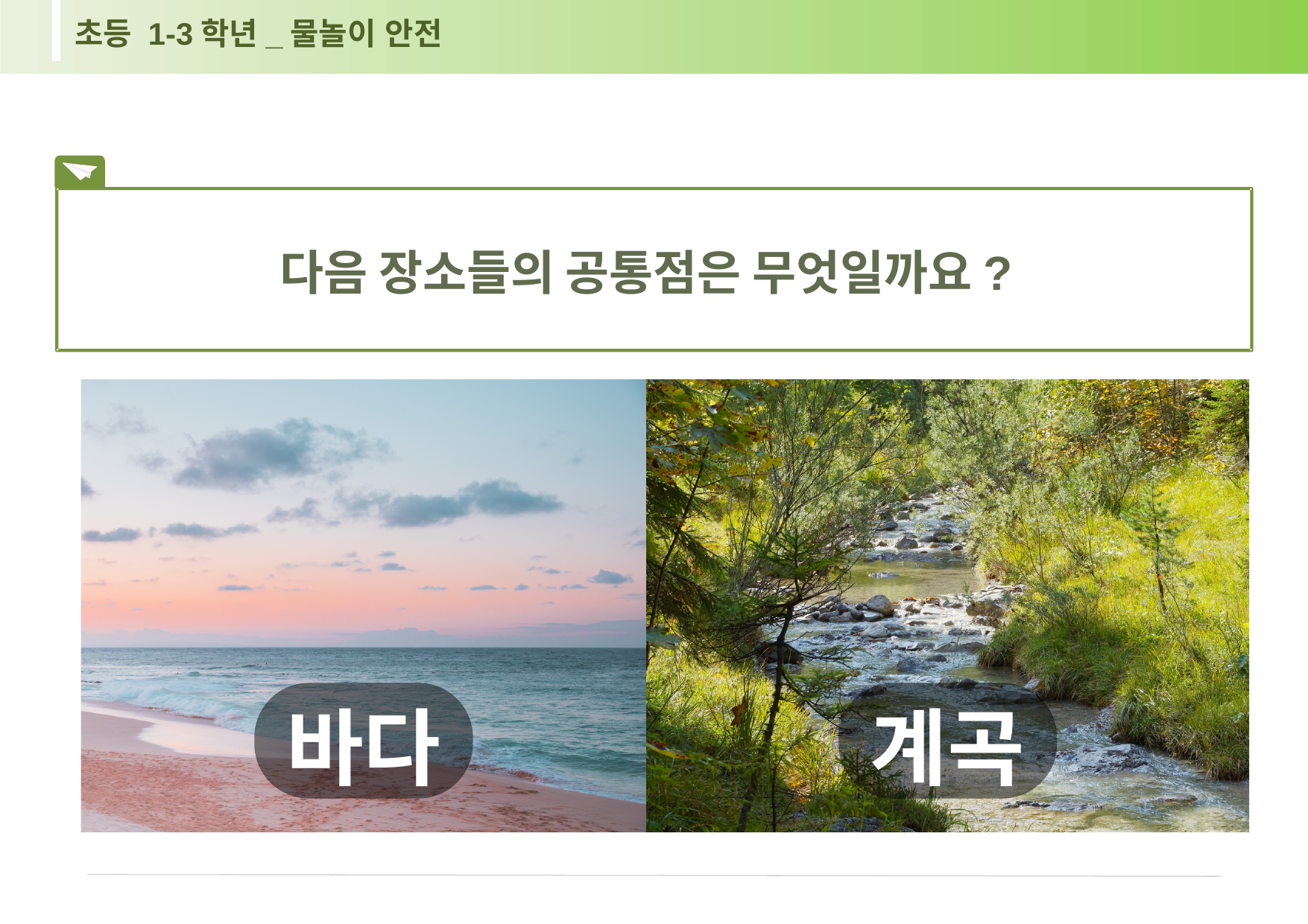

초등 1-3학년_물놀이 안전

다음 장소들의 공통점은 무엇일까요?

바다
계곡